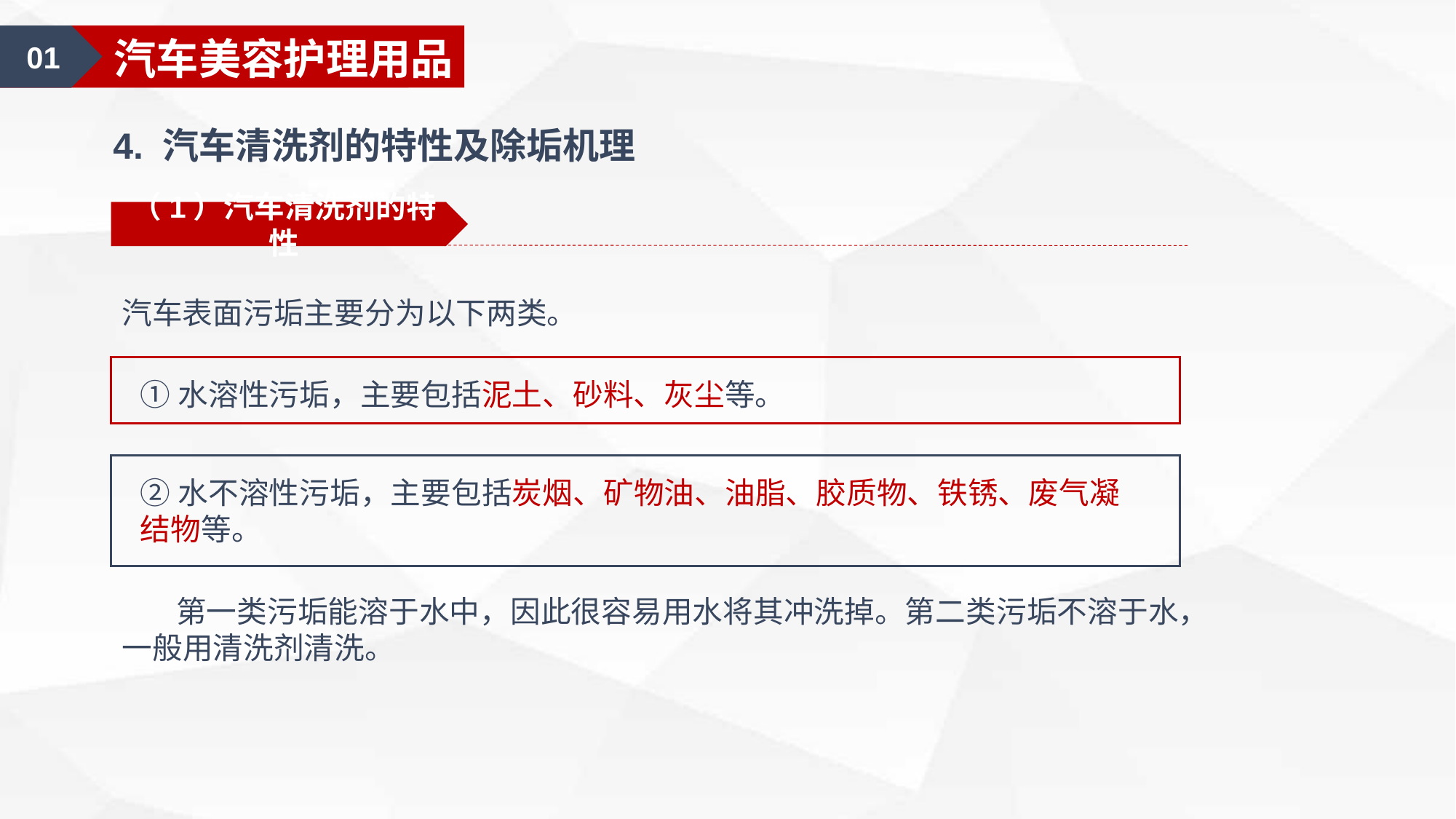

01
汽车美容认知

01
汽车美容护理用品
4. 汽车清洗剂的特性及除垢机理
（1）汽车清洗剂的特性
汽车表面污垢主要分为以下两类。

①水溶性污垢，主要包括泥土、砂料、灰尘等。

②水不溶性污垢，主要包括炭烟、矿物油、油脂、胶质物、铁锈、废气凝结物等。
       第一类污垢能溶于水中，因此很容易用水将其冲洗掉。第二类污垢不溶于水，一般用清洗剂清洗。